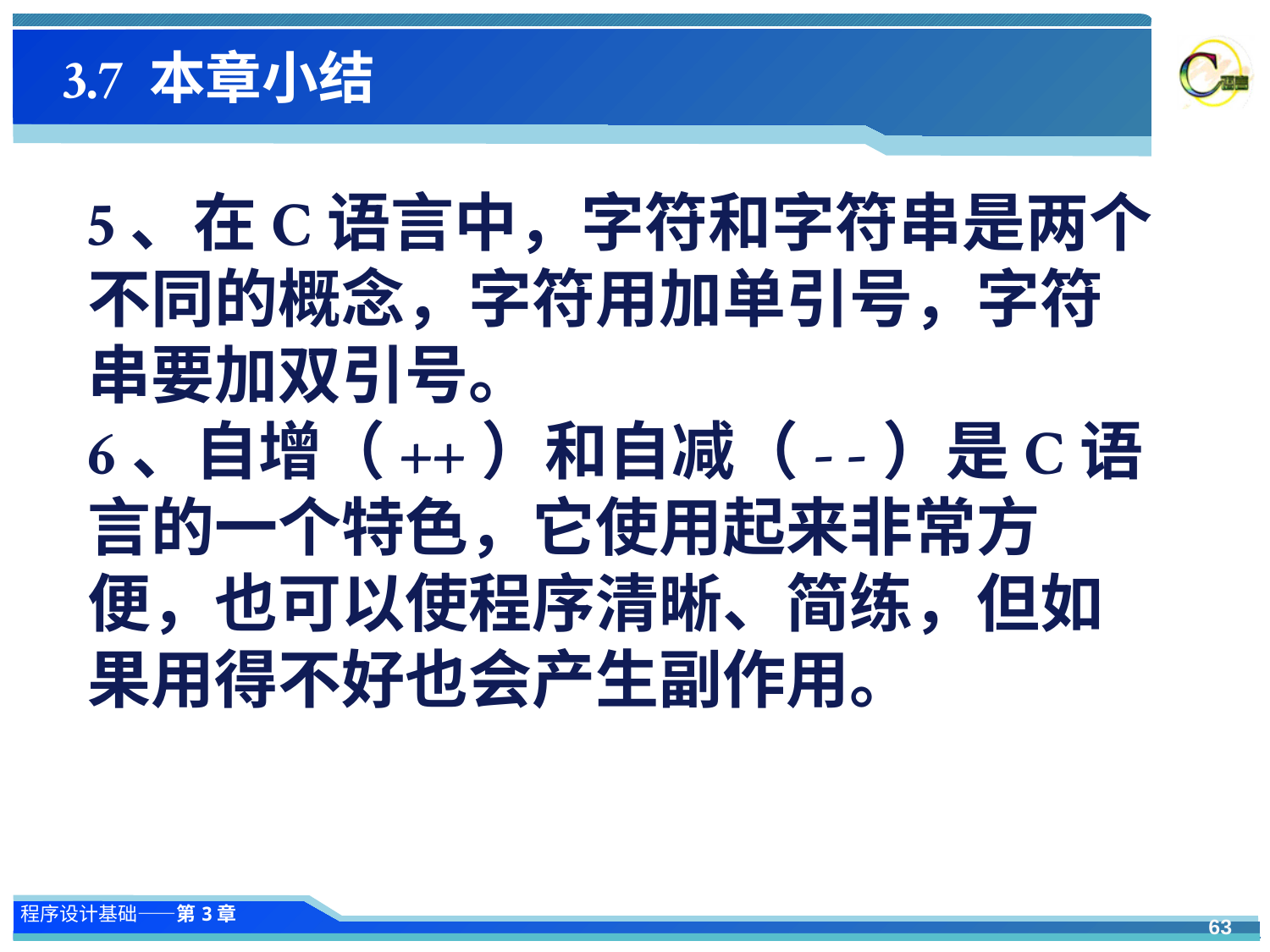

3.7 本章小结
5、在C语言中，字符和字符串是两个不同的概念，字符用加单引号，字符串要加双引号。
6、自增（++）和自减（- -）是C语言的一个特色，它使用起来非常方便，也可以使程序清晰、简练，但如果用得不好也会产生副作用。
63